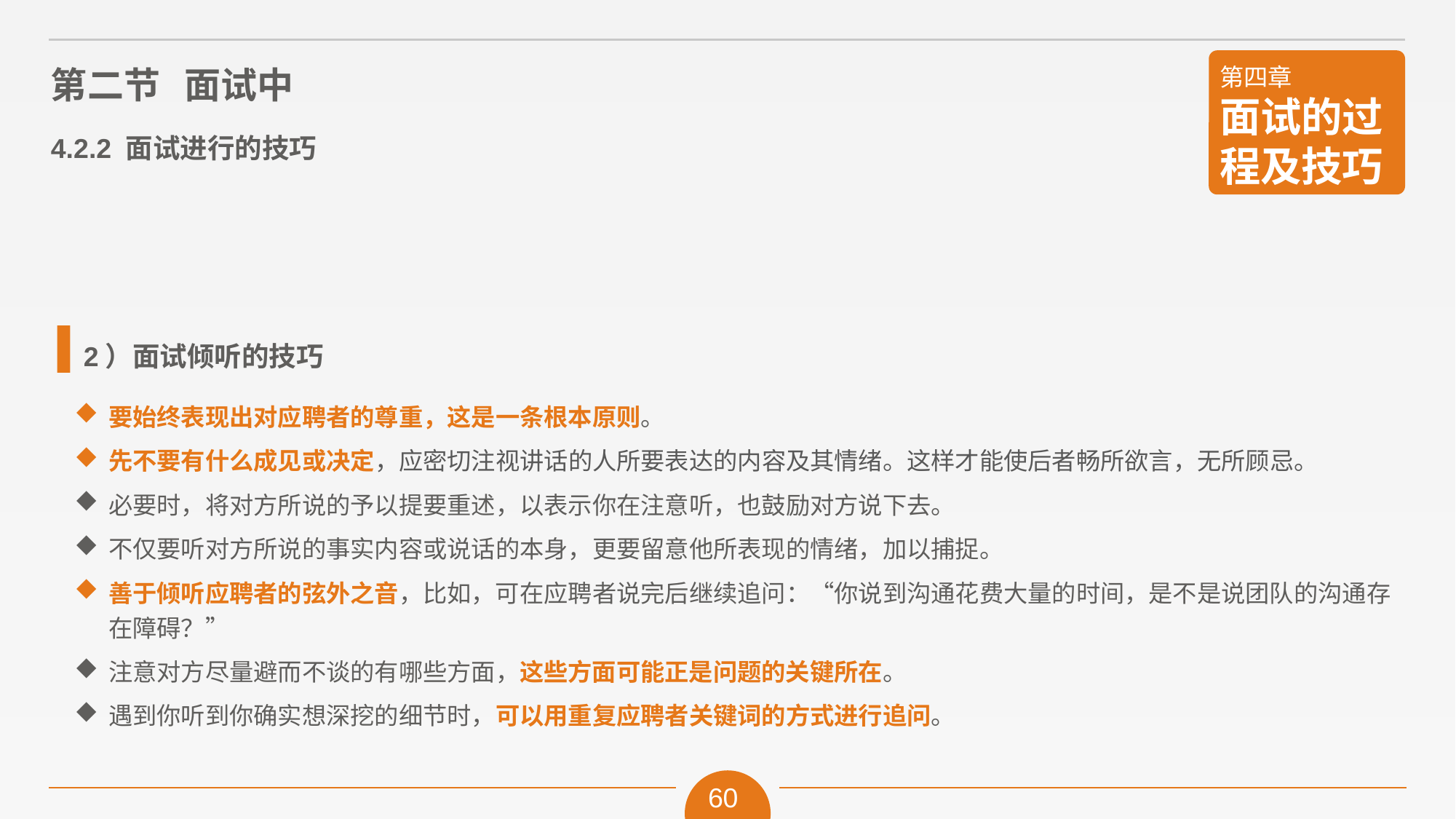

2）面试倾听的技巧

要始终表现出对应聘者的尊重，这是一条根本原则。
先不要有什么成见或决定，应密切注视讲话的人所要表达的内容及其情绪。这样才能使后者畅所欲言，无所顾忌。
必要时，将对方所说的予以提要重述，以表示你在注意听，也鼓励对方说下去。
不仅要听对方所说的事实内容或说话的本身，更要留意他所表现的情绪，加以捕捉。
善于倾听应聘者的弦外之音，比如，可在应聘者说完后继续追问：“你说到沟通花费大量的时间，是不是说团队的沟通存在障碍？”
注意对方尽量避而不谈的有哪些方面，这些方面可能正是问题的关键所在。
遇到你听到你确实想深挖的细节时，可以用重复应聘者关键词的方式进行追问。